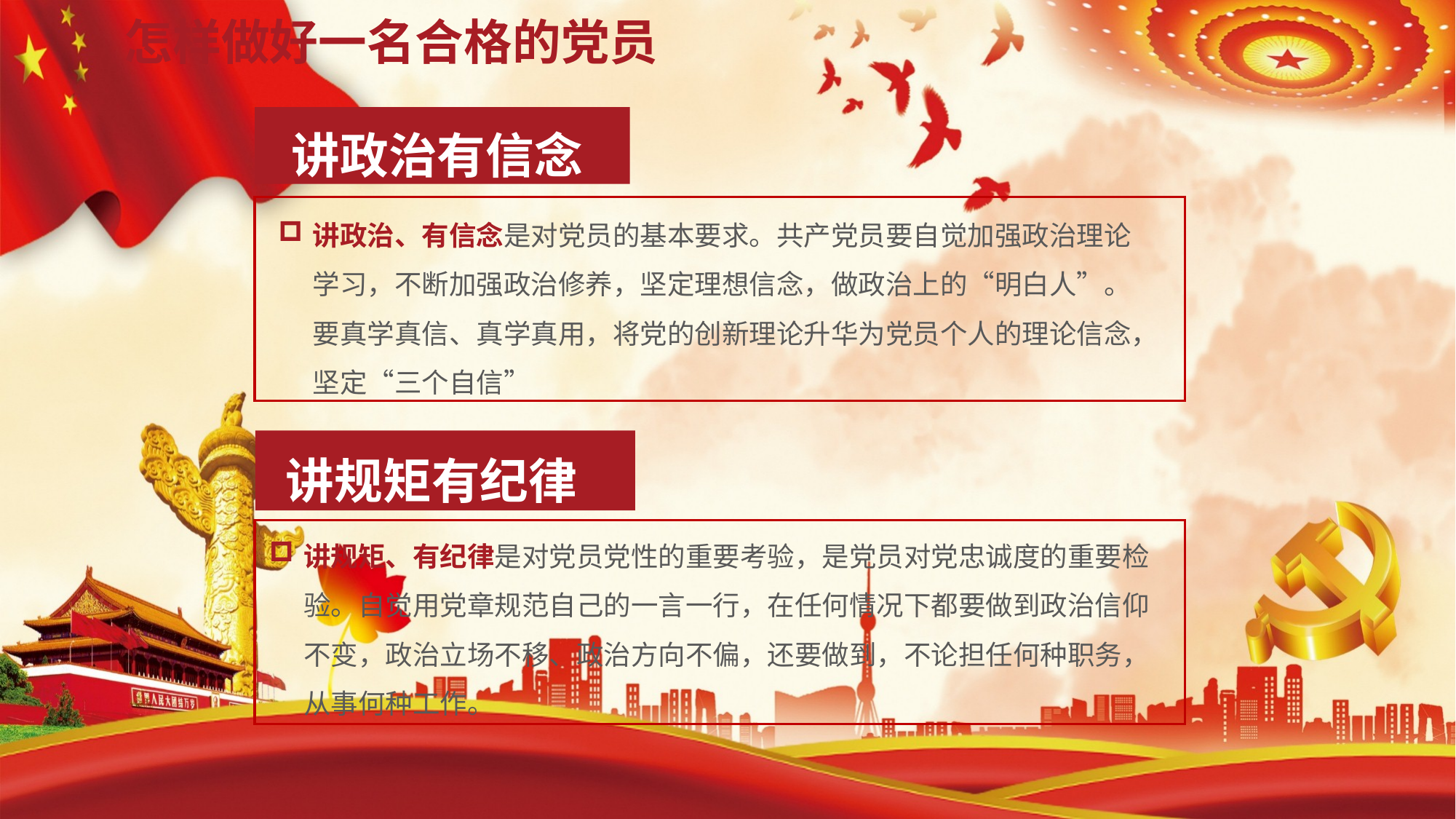

# 怎样做好一名合格的党员
讲政治有信念

讲政治、有信念是对党员的基本要求。共产党员要自觉加强政治理论学习，不断加强政治修养，坚定理想信念，做政治上的“明白人”。要真学真信、真学真用，将党的创新理论升华为党员个人的理论信念，坚定“三个自信”

讲规矩有纪律

讲规矩、有纪律是对党员党性的重要考验，是党员对党忠诚度的重要检验。自觉用党章规范自己的一言一行，在任何情况下都要做到政治信仰不变，政治立场不移、政治方向不偏，还要做到，不论担任何种职务，从事何种工作。